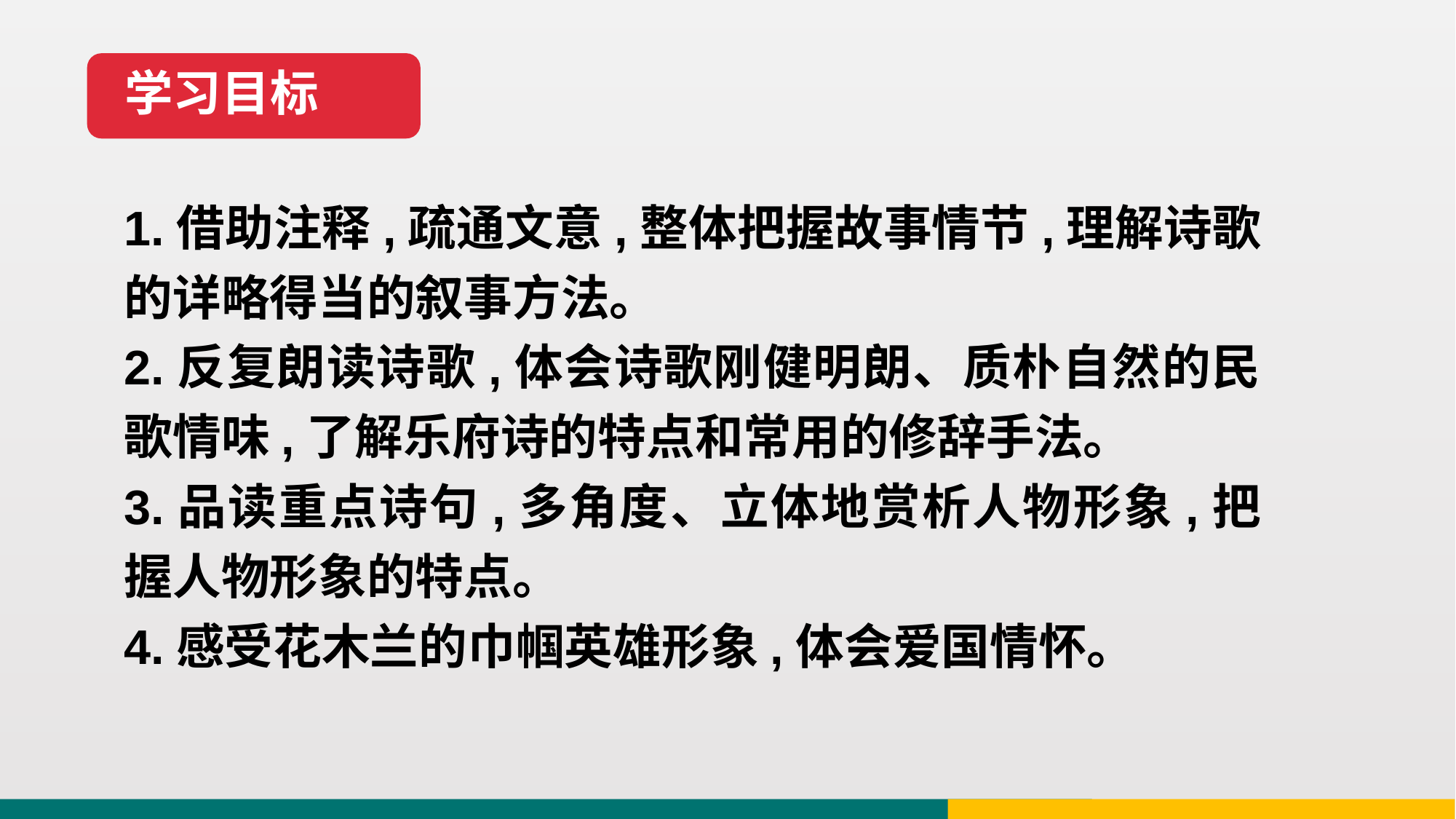

学习目标
1.借助注释,疏通文意,整体把握故事情节,理解诗歌的详略得当的叙事方法。
2.反复朗读诗歌,体会诗歌刚健明朗、质朴自然的民歌情味,了解乐府诗的特点和常用的修辞手法。
3.品读重点诗句,多角度、立体地赏析人物形象,把握人物形象的特点。
4.感受花木兰的巾帼英雄形象,体会爱国情怀。